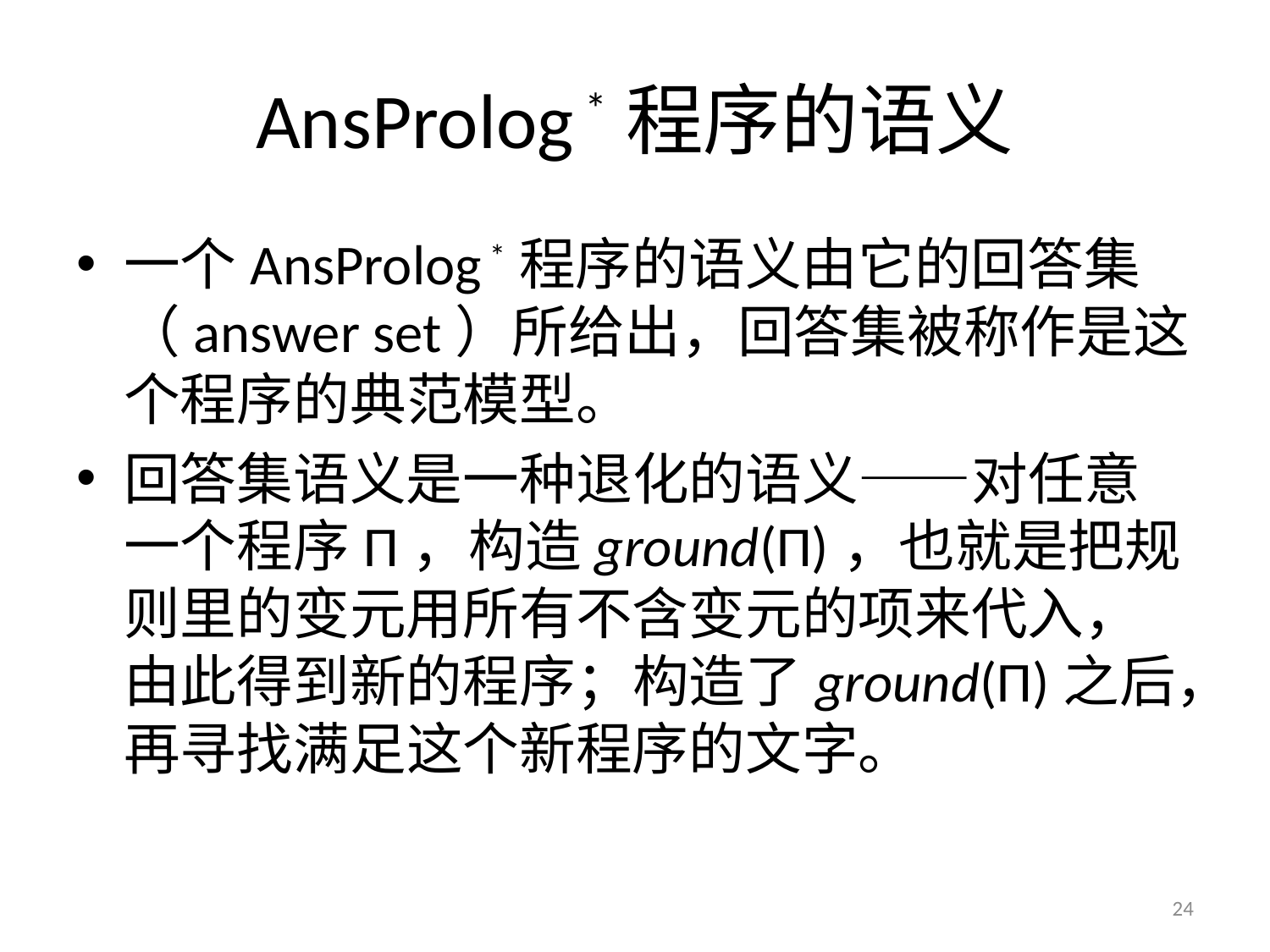

# AnsProlog *程序的语义
一个AnsProlog *程序的语义由它的回答集（answer set）所给出，回答集被称作是这个程序的典范模型。
回答集语义是一种退化的语义——对任意一个程序Π，构造ground(Π)，也就是把规则里的变元用所有不含变元的项来代入，由此得到新的程序；构造了ground(Π)之后，再寻找满足这个新程序的文字。
24